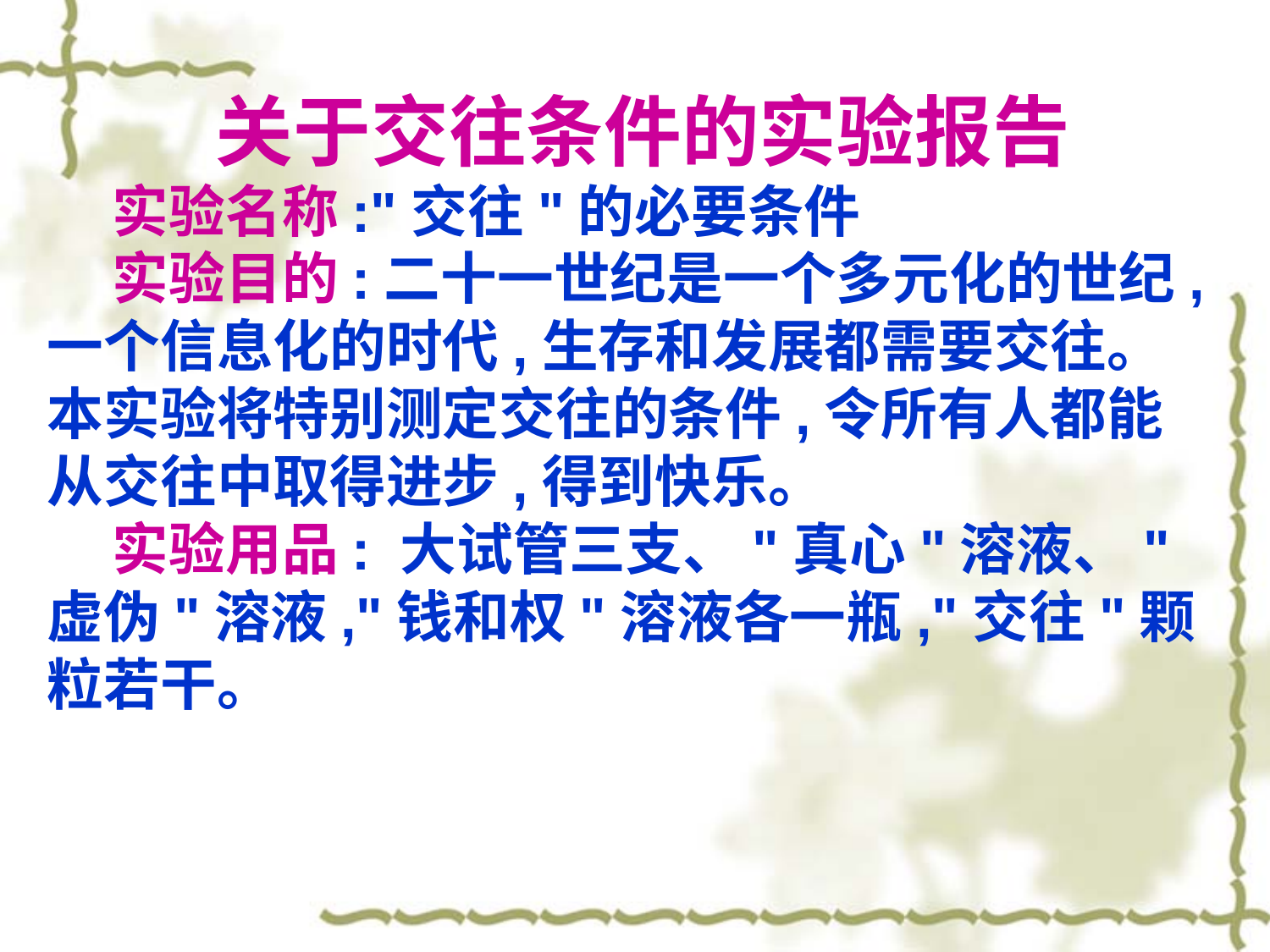

关于交往条件的实验报告
    实验名称:"交往"的必要条件
    实验目的:二十一世纪是一个多元化的世纪,一个信息化的时代,生存和发展都需要交往。本实验将特别测定交往的条件,令所有人都能从交往中取得进步,得到快乐。
    实验用品: 大试管三支、"真心"溶液、" 虚伪"溶液,"钱和权"溶液各一瓶,"交往"颗粒若干。
142